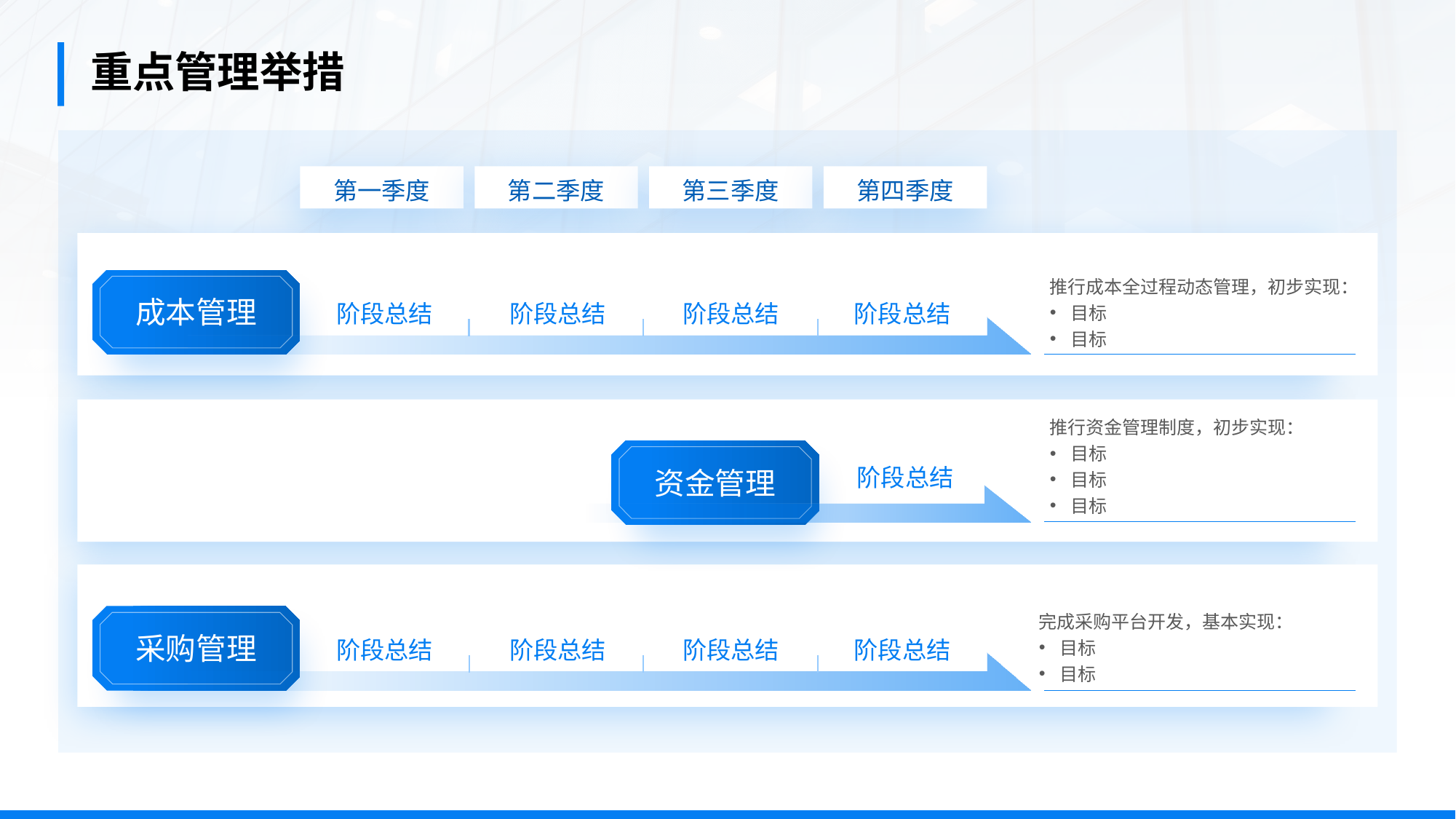

重点管理举措

第一季度
第二季度
第三季度
第四季度

推行成本全过程动态管理，初步实现：
目标
目标

成本管理
阶段总结
阶段总结
阶段总结
阶段总结

推行资金管理制度，初步实现：
目标
目标
目标

阶段总结
资金管理

完成采购平台开发，基本实现：
目标
目标

采购管理
阶段总结
阶段总结
阶段总结
阶段总结